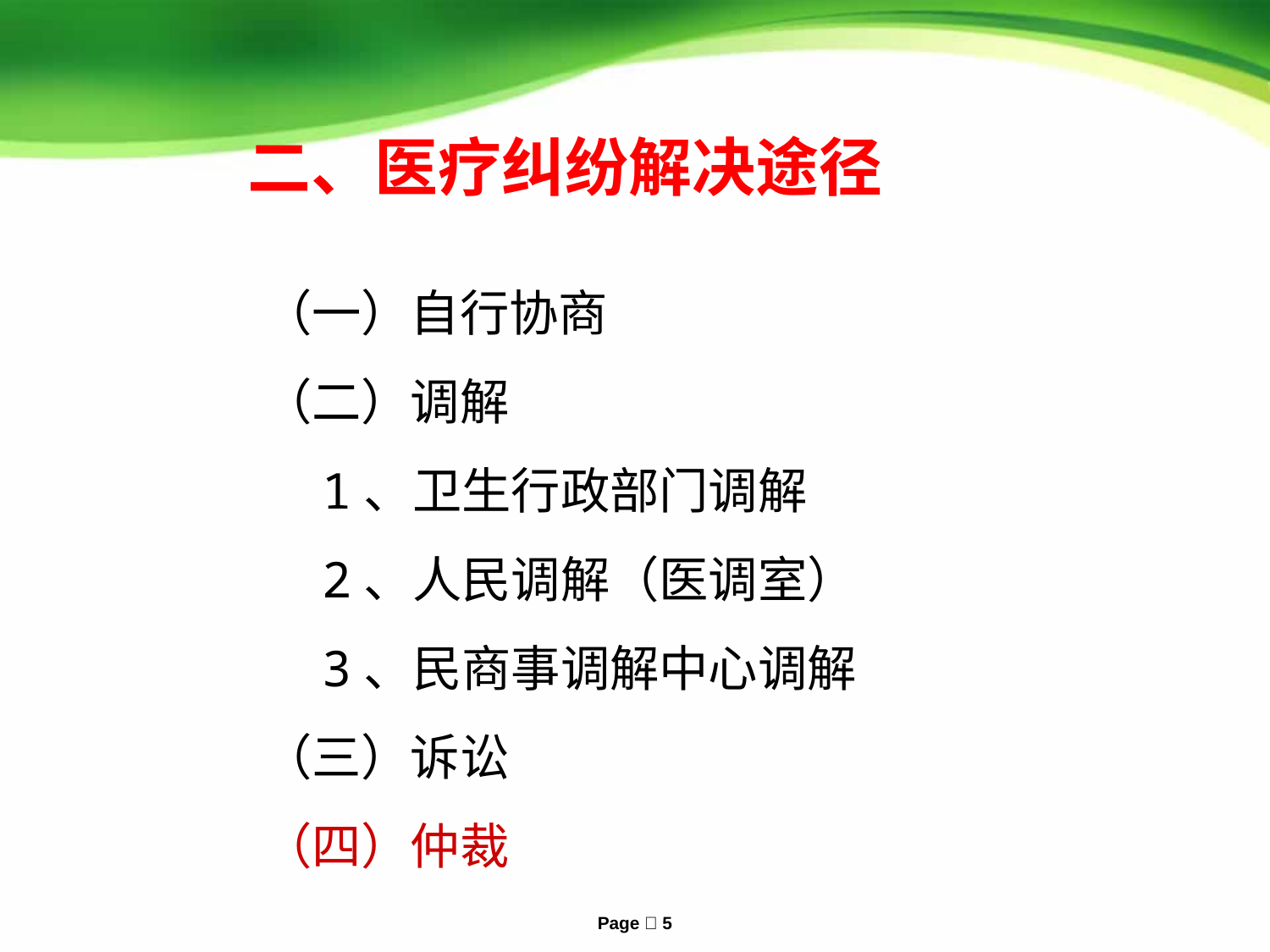

# 二、医疗纠纷解决途径
（一）自行协商
（二）调解
  1、卫生行政部门调解
  2、人民调解（医调室）
  3、民商事调解中心调解
（三）诉讼
（四）仲裁